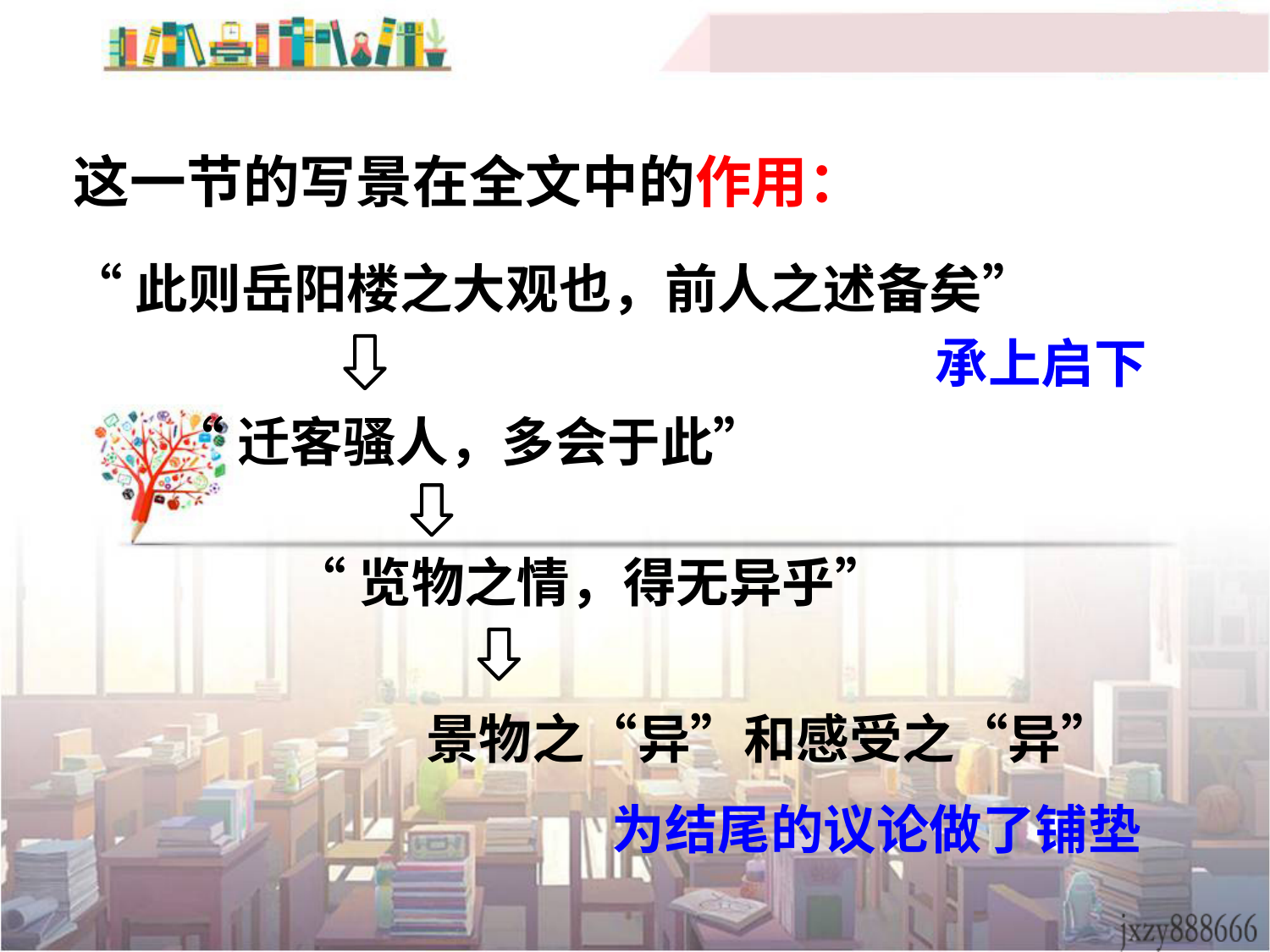

这一节的写景在全文中的作用：
“此则岳阳楼之大观也，前人之述备矣”
承上启下

“迁客骚人，多会于此”

“览物之情，得无异乎”

景物之“异”和感受之“异”
为结尾的议论做了铺垫